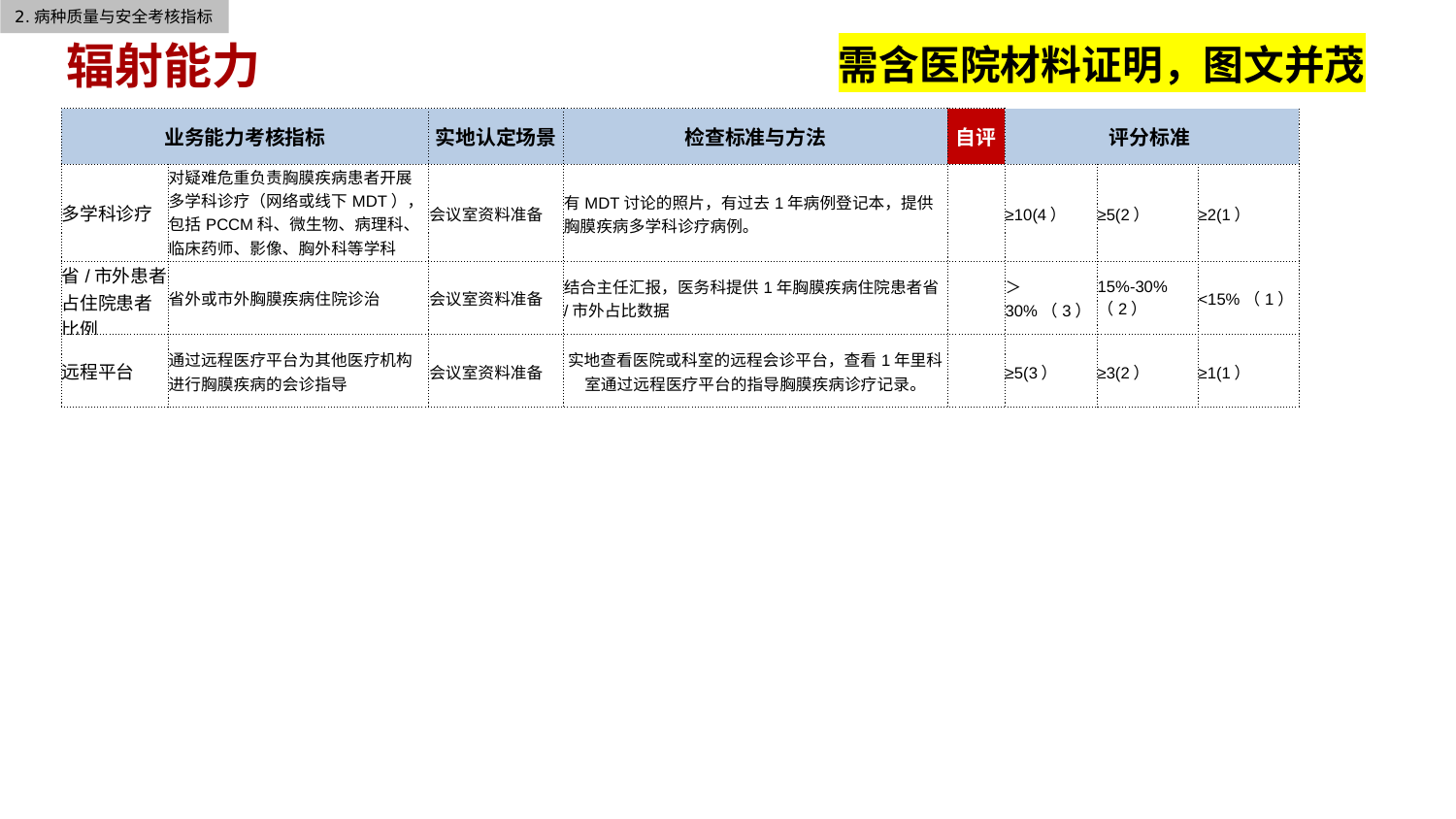

2.病种质量与安全考核指标
辐射能力
需含医院材料证明，图文并茂
| 业务能力考核指标 |  | 实地认定场景 | 检查标准与方法 | 自评 | 评分标准 |  |  |
| --- | --- | --- | --- | --- | --- | --- | --- |
| 多学科诊疗 | 对疑难危重负责胸膜疾病患者开展多学科诊疗（网络或线下MDT），包括PCCM科、微生物、病理科、临床药师、影像、胸外科等学科 | 会议室资料准备 | 有MDT讨论的照片，有过去1年病例登记本，提供胸膜疾病多学科诊疗病例。 |  | ≥10(4） | ≥5(2） | ≥2(1） |
| 省/市外患者占住院患者比例 | 省外或市外胸膜疾病住院诊治 | 会议室资料准备 | 结合主任汇报，医务科提供1年胸膜疾病住院患者省/市外占比数据 |  | ＞30%（3） | 15%-30%（2） | <15%（1） |
| 远程平台 | 通过远程医疗平台为其他医疗机构进行胸膜疾病的会诊指导 | 会议室资料准备 | 实地查看医院或科室的远程会诊平台，查看1年里科室通过远程医疗平台的指导胸膜疾病诊疗记录。 |  | ≥5(3） | ≥3(2） | ≥1(1） |
20